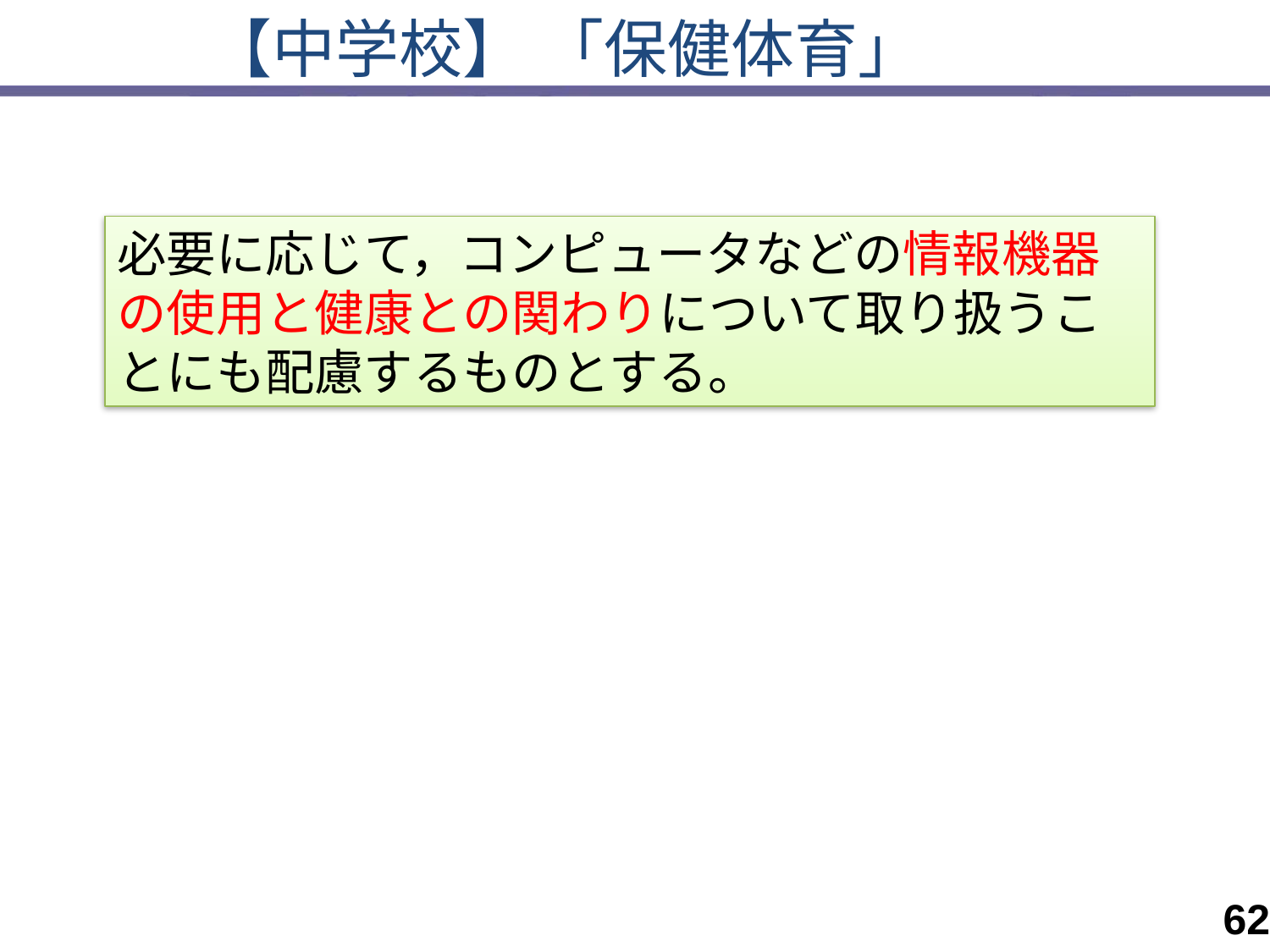

【中学校】 「保健体育」
必要に応じて，コンピュータなどの情報機器の使用と健康との関わりについて取り扱うことにも配慮するものとする。
62